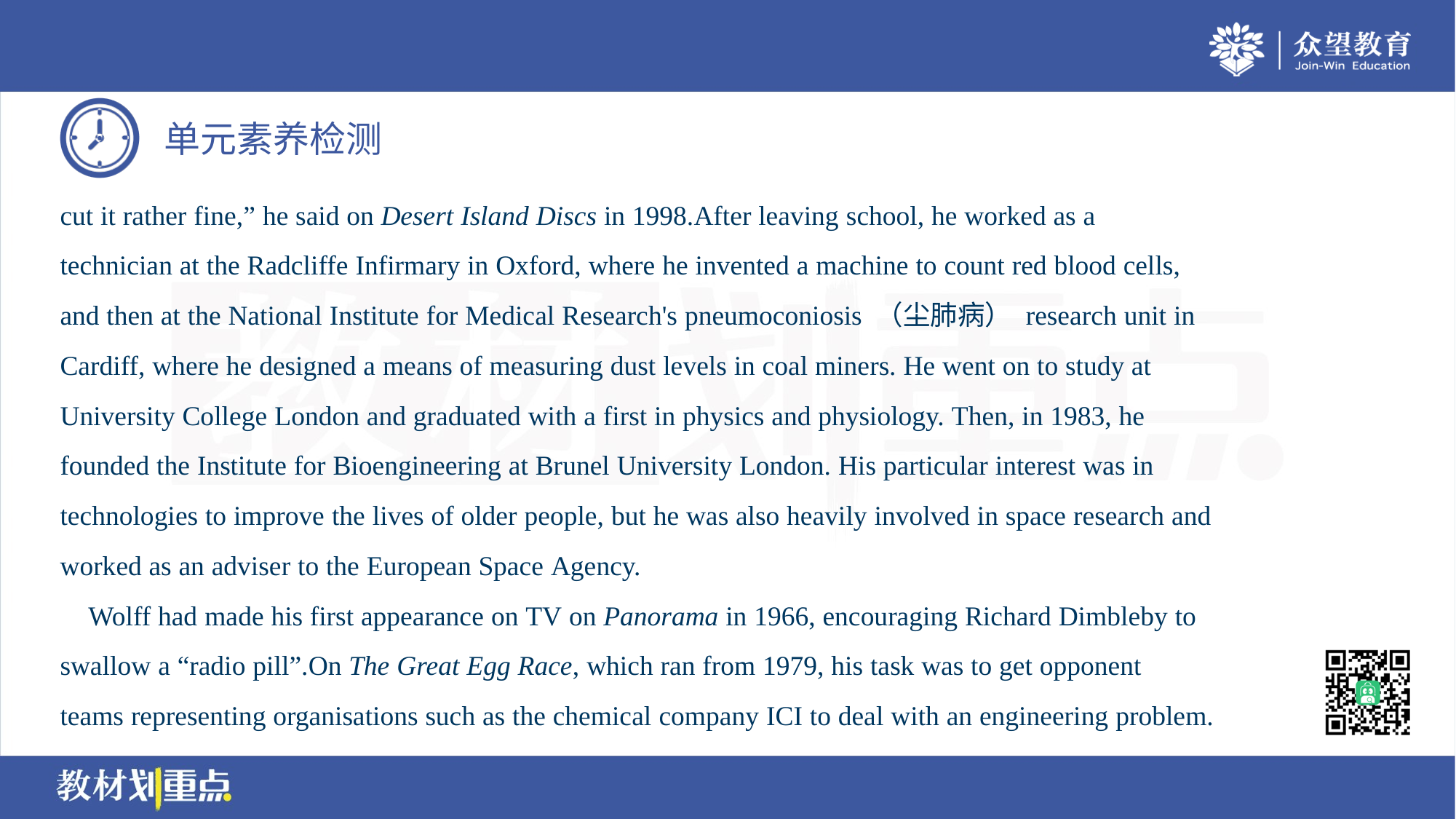

cut it rather fine,” he said on Desert Island Discs in 1998.After leaving school, he worked as a
technician at the Radcliffe Infirmary in Oxford, where he invented a machine to count red blood cells,
and then at the National Institute for Medical Research's pneumoconiosis （尘肺病） research unit in
Cardiff, where he designed a means of measuring dust levels in coal miners. He went on to study at
University College London and graduated with a first in physics and physiology. Then, in 1983, he
founded the Institute for Bioengineering at Brunel University London. His particular interest was in
technologies to improve the lives of older people, but he was also heavily involved in space research and
worked as an adviser to the European Space Agency.
    Wolff had made his first appearance on TV on Panorama in 1966, encouraging Richard Dimbleby to
swallow a “radio pill”.On The Great Egg Race, which ran from 1979, his task was to get opponent
teams representing organisations such as the chemical company ICI to deal with an engineering problem.